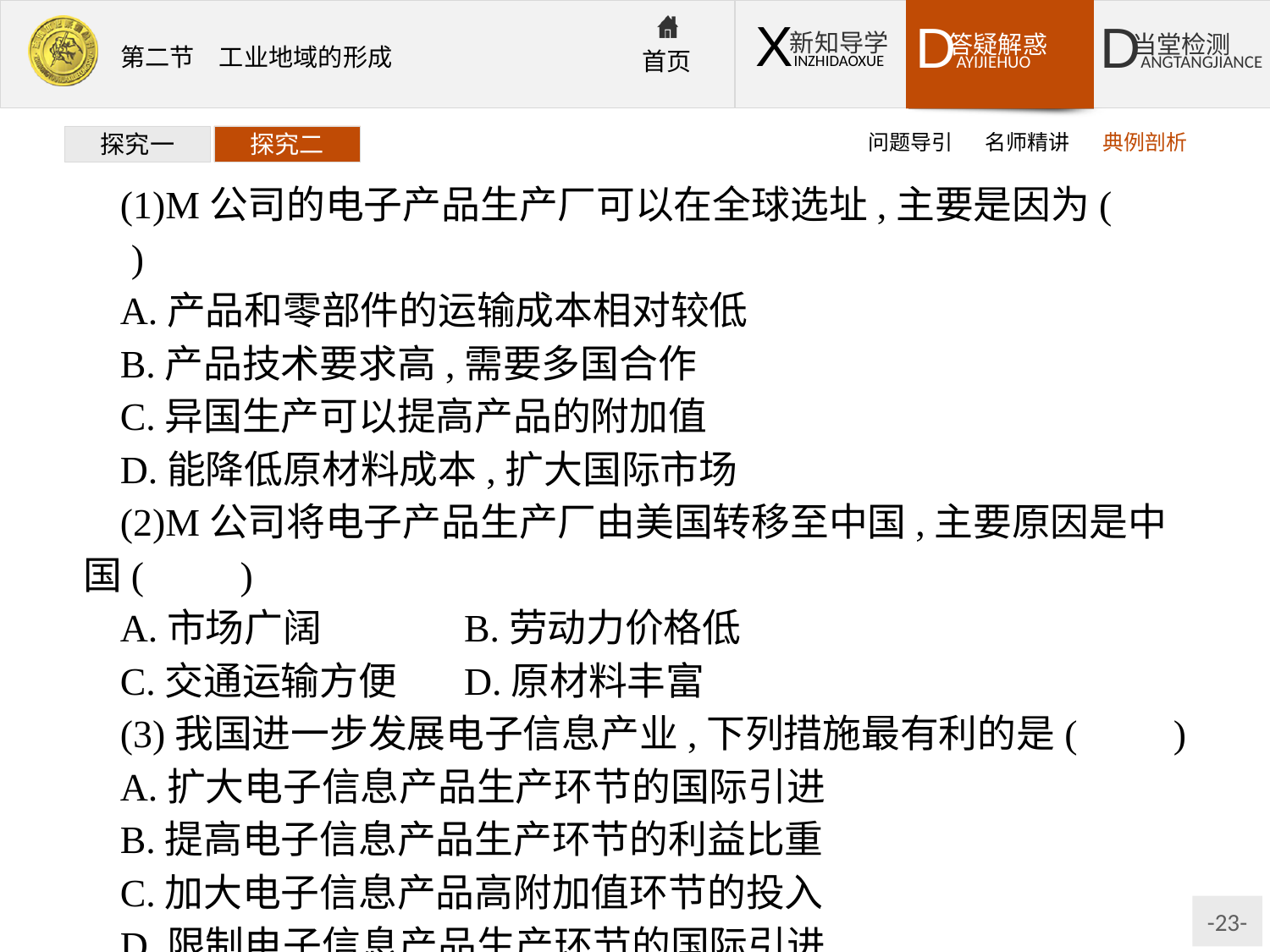

问题导引
名师精讲
典例剖析
探究一
探究二
(1)M公司的电子产品生产厂可以在全球选址,主要是因为(　　)
A.产品和零部件的运输成本相对较低
B.产品技术要求高,需要多国合作
C.异国生产可以提高产品的附加值
D.能降低原材料成本,扩大国际市场
(2)M公司将电子产品生产厂由美国转移至中国,主要原因是中国(　　)
A.市场广阔		B.劳动力价格低
C.交通运输方便	D.原材料丰富
(3)我国进一步发展电子信息产业,下列措施最有利的是(　　)
A.扩大电子信息产品生产环节的国际引进
B.提高电子信息产品生产环节的利益比重
C.加大电子信息产品高附加值环节的投入
D.限制电子信息产品生产环节的国际引进